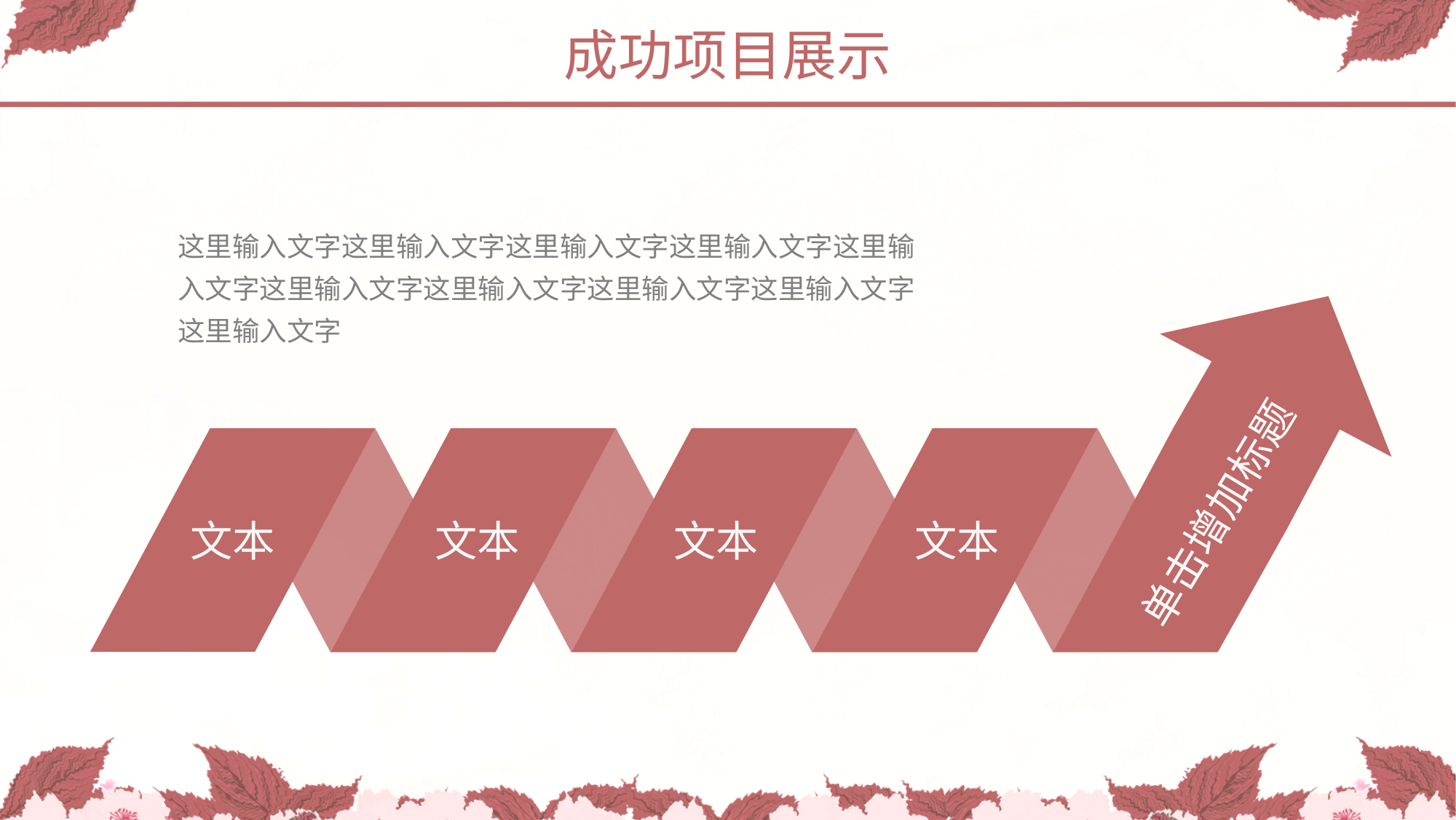

成功项目展示

这里输入文字这里输入文字这里输入文字这里输入文字这里输入文字这里输入文字这里输入文字这里输入文字这里输入文字这里输入文字

单击增加标题

文本

文本

文本

文本